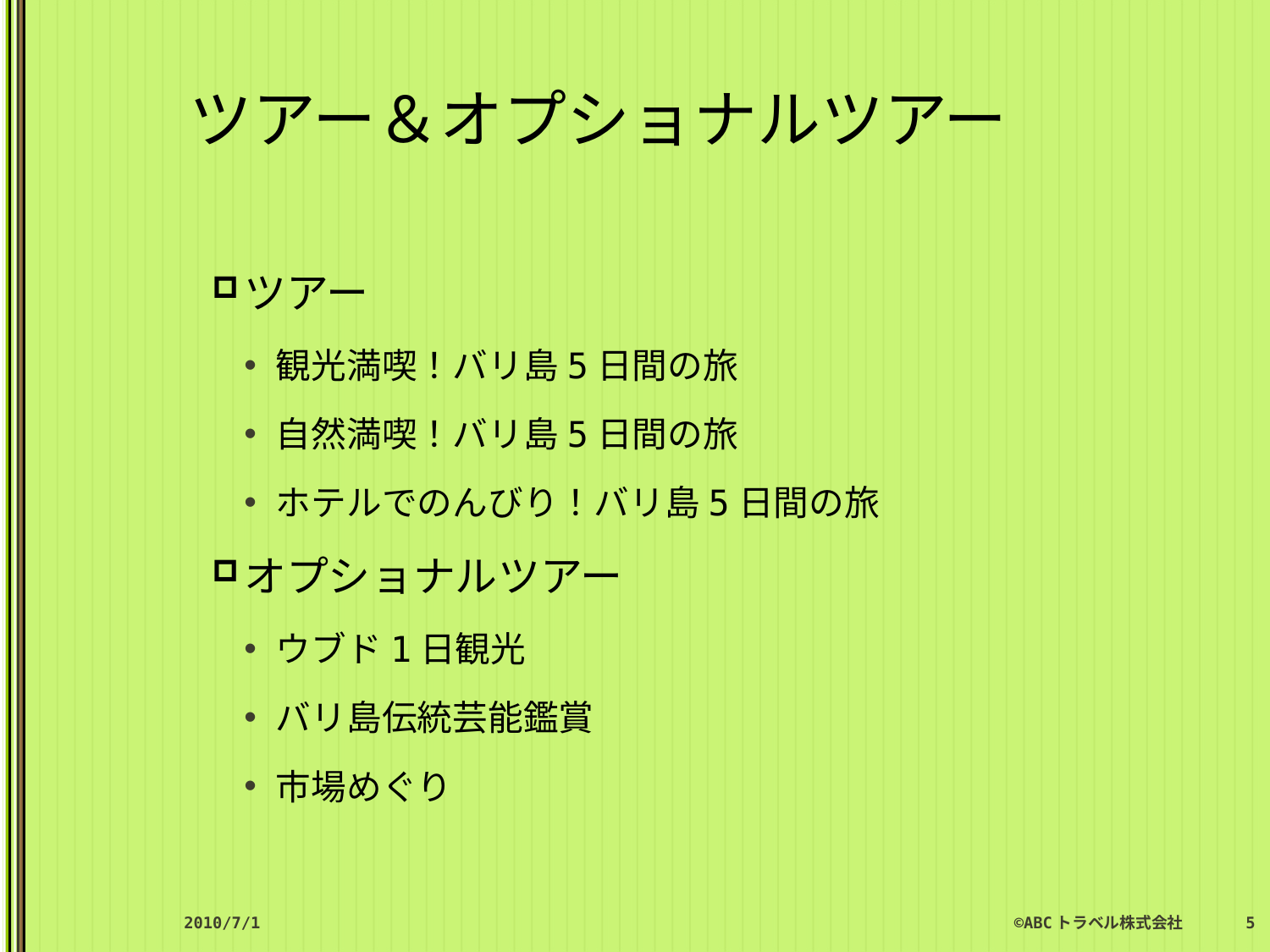

# ツアー＆オプショナルツアー
ツアー
観光満喫！バリ島5日間の旅
自然満喫！バリ島5日間の旅
ホテルでのんびり！バリ島5日間の旅
オプショナルツアー
ウブド1日観光
バリ島伝統芸能鑑賞
市場めぐり
2010/7/1
©ABCトラベル株式会社
5